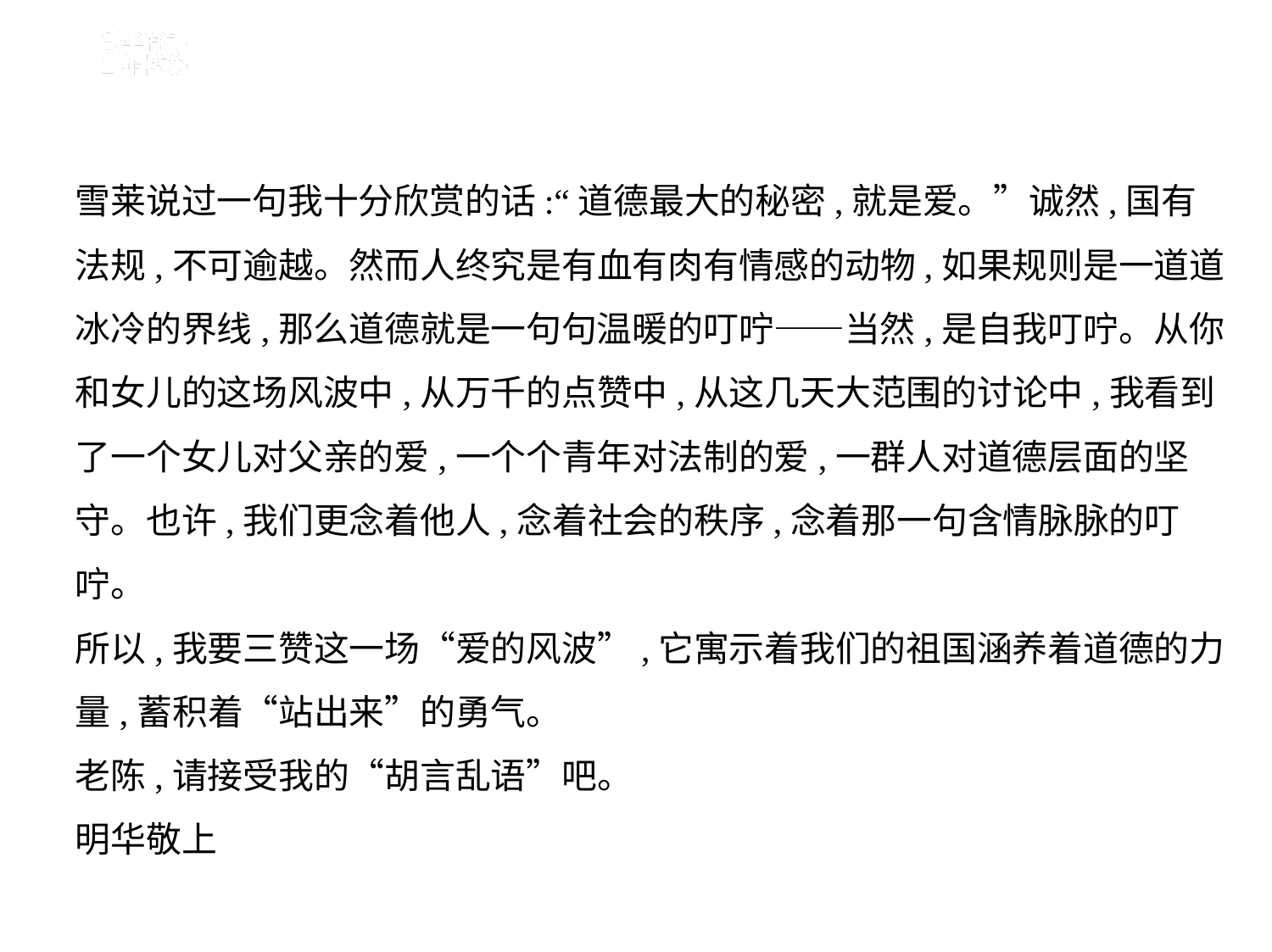

雪莱说过一句我十分欣赏的话:“道德最大的秘密,就是爱。”诚然,国有
法规,不可逾越。然而人终究是有血有肉有情感的动物,如果规则是一道道
冰冷的界线,那么道德就是一句句温暖的叮咛——当然,是自我叮咛。从你
和女儿的这场风波中,从万千的点赞中,从这几天大范围的讨论中,我看到
了一个女儿对父亲的爱,一个个青年对法制的爱,一群人对道德层面的坚
守。也许,我们更念着他人,念着社会的秩序,念着那一句含情脉脉的叮
咛。
所以,我要三赞这一场“爱的风波”,它寓示着我们的祖国涵养着道德的力
量,蓄积着“站出来”的勇气。
老陈,请接受我的“胡言乱语”吧。
明华敬上